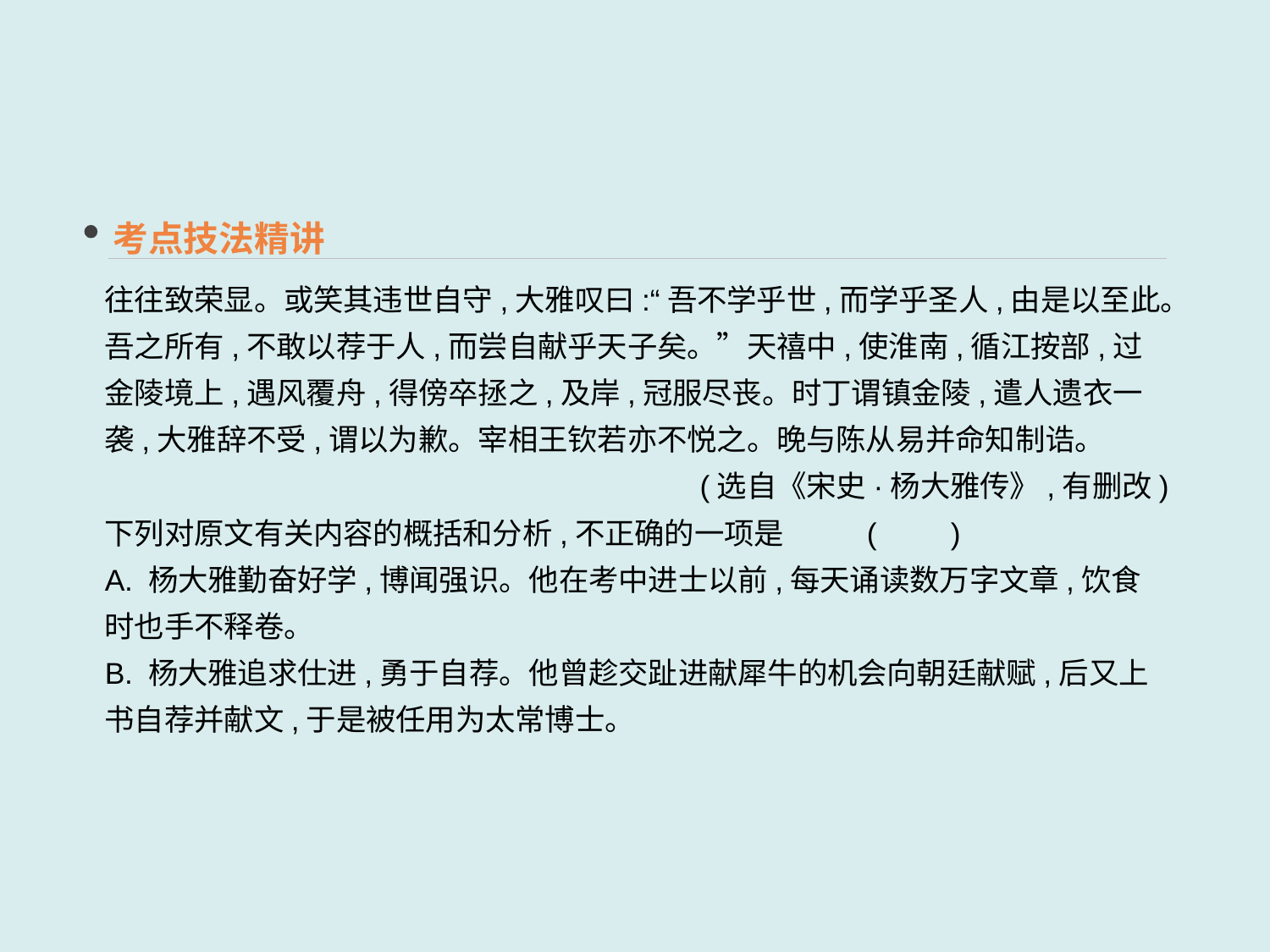

考点技法精讲

往往致荣显。或笑其违世自守,大雅叹曰:“吾不学乎世,而学乎圣人,由是以至此。吾之所有,不敢以荐于人,而尝自献乎天子矣。”天禧中,使淮南,循江按部,过金陵境上,遇风覆舟,得傍卒拯之,及岸,冠服尽丧。时丁谓镇金陵,遣人遗衣一袭,大雅辞不受,谓以为歉。宰相王钦若亦不悦之。晚与陈从易并命知制诰。
(选自《宋史·杨大雅传》,有删改)
下列对原文有关内容的概括和分析,不正确的一项是	(　　)
A. 杨大雅勤奋好学,博闻强识。他在考中进士以前,每天诵读数万字文章,饮食时也手不释卷。
B. 杨大雅追求仕进,勇于自荐。他曾趁交趾进献犀牛的机会向朝廷献赋,后又上书自荐并献文,于是被任用为太常博士。